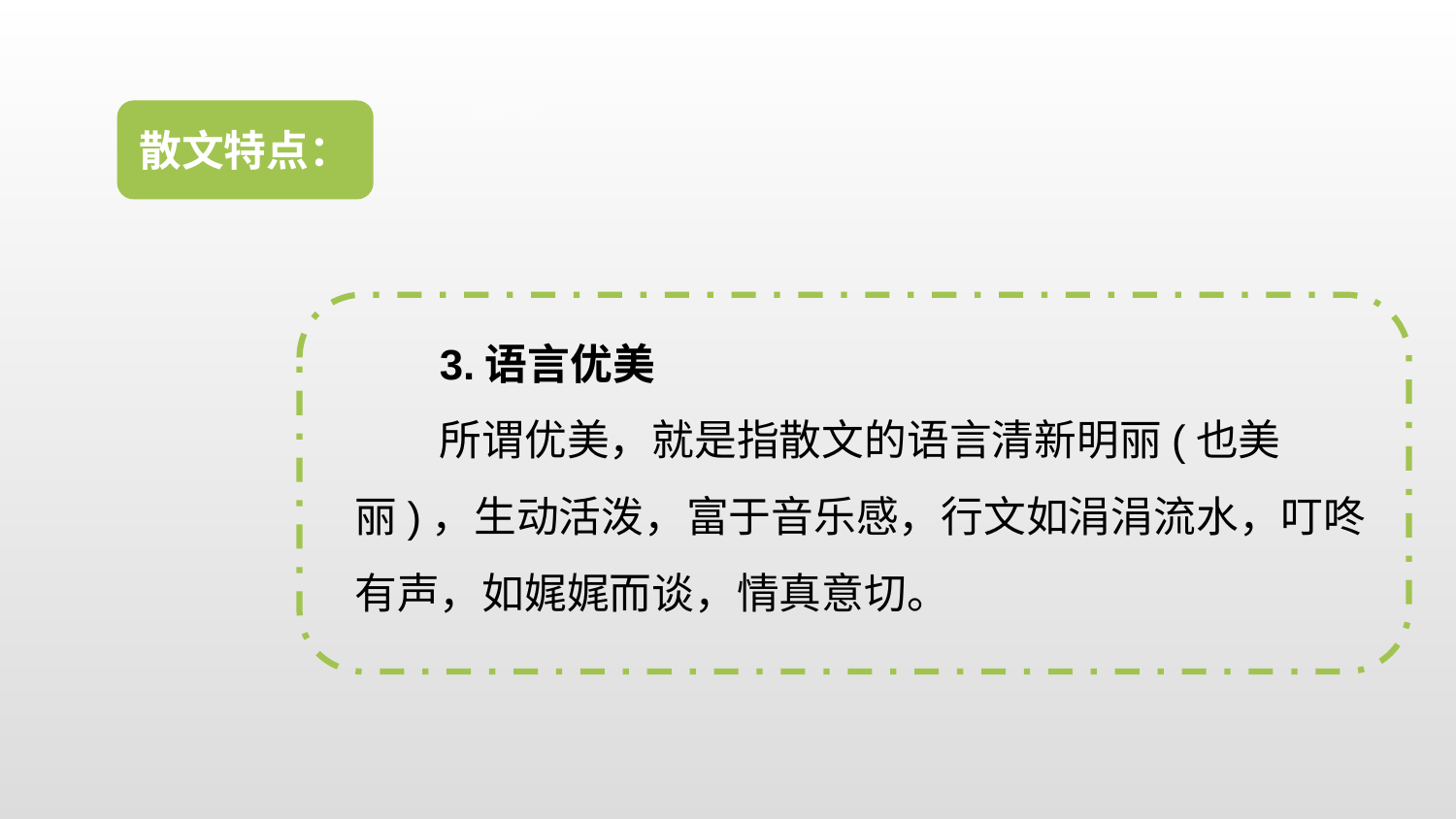

散文特点：

3.语言优美
所谓优美，就是指散文的语言清新明丽(也美丽)，生动活泼，富于音乐感，行文如涓涓流水，叮咚有声，如娓娓而谈，情真意切。